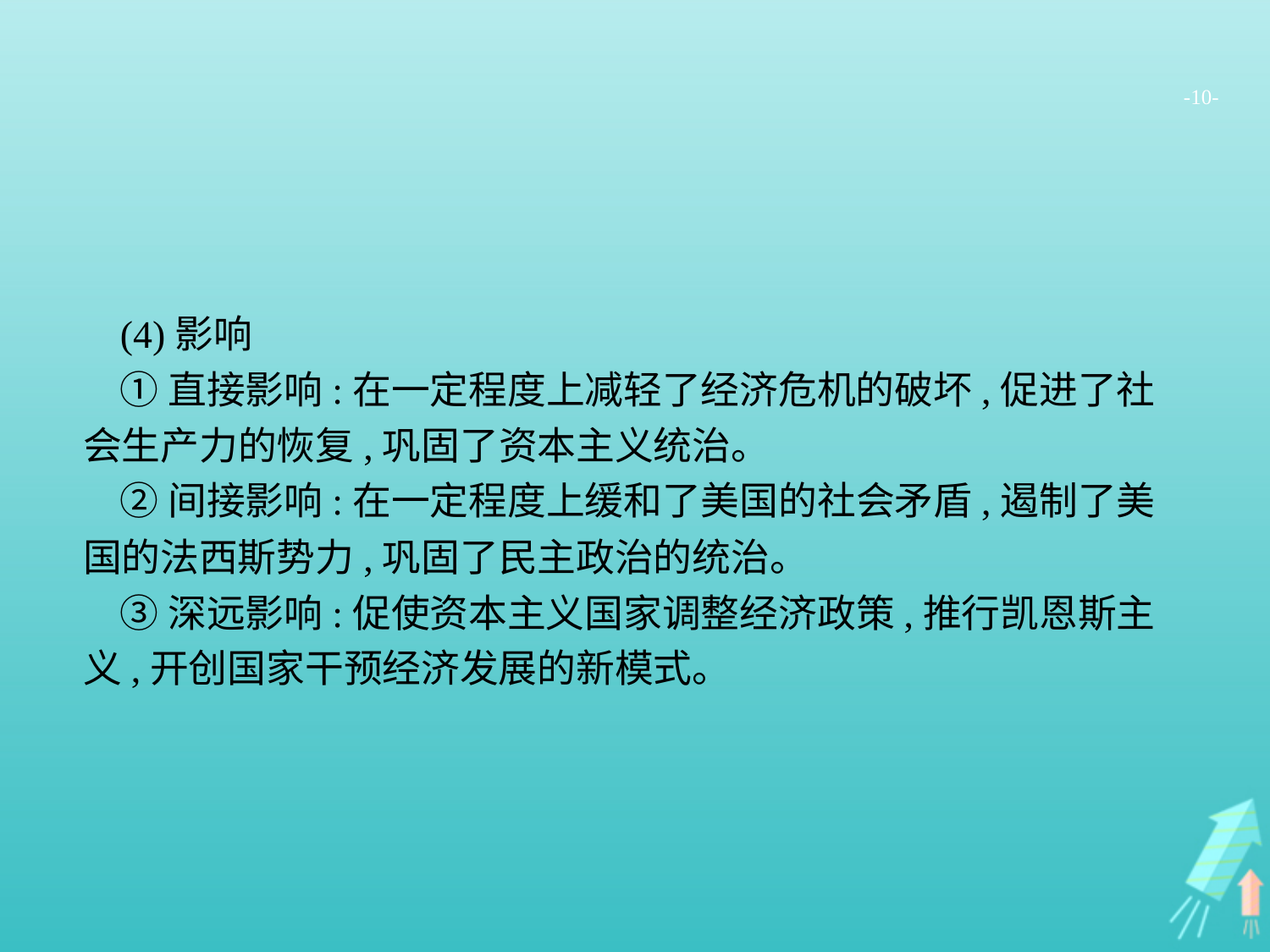

-10-
(4)影响
①直接影响:在一定程度上减轻了经济危机的破坏,促进了社会生产力的恢复,巩固了资本主义统治。
②间接影响:在一定程度上缓和了美国的社会矛盾,遏制了美国的法西斯势力,巩固了民主政治的统治。
③深远影响:促使资本主义国家调整经济政策,推行凯恩斯主义,开创国家干预经济发展的新模式。